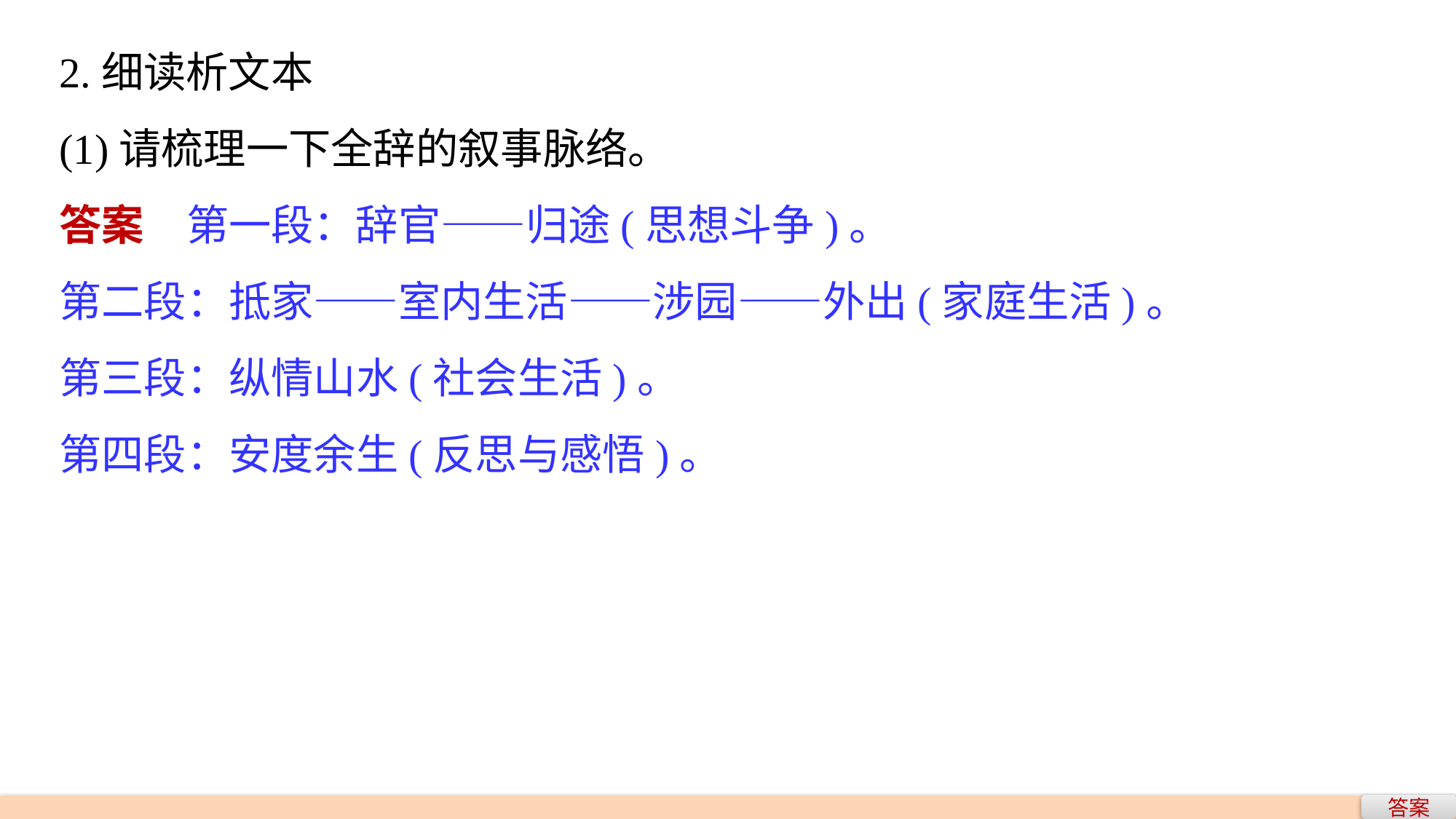

2.细读析文本
(1)请梳理一下全辞的叙事脉络。
答案　第一段：辞官——归途(思想斗争)。
第二段：抵家——室内生活——涉园——外出(家庭生活)。
第三段：纵情山水(社会生活)。
第四段：安度余生(反思与感悟)。
答案